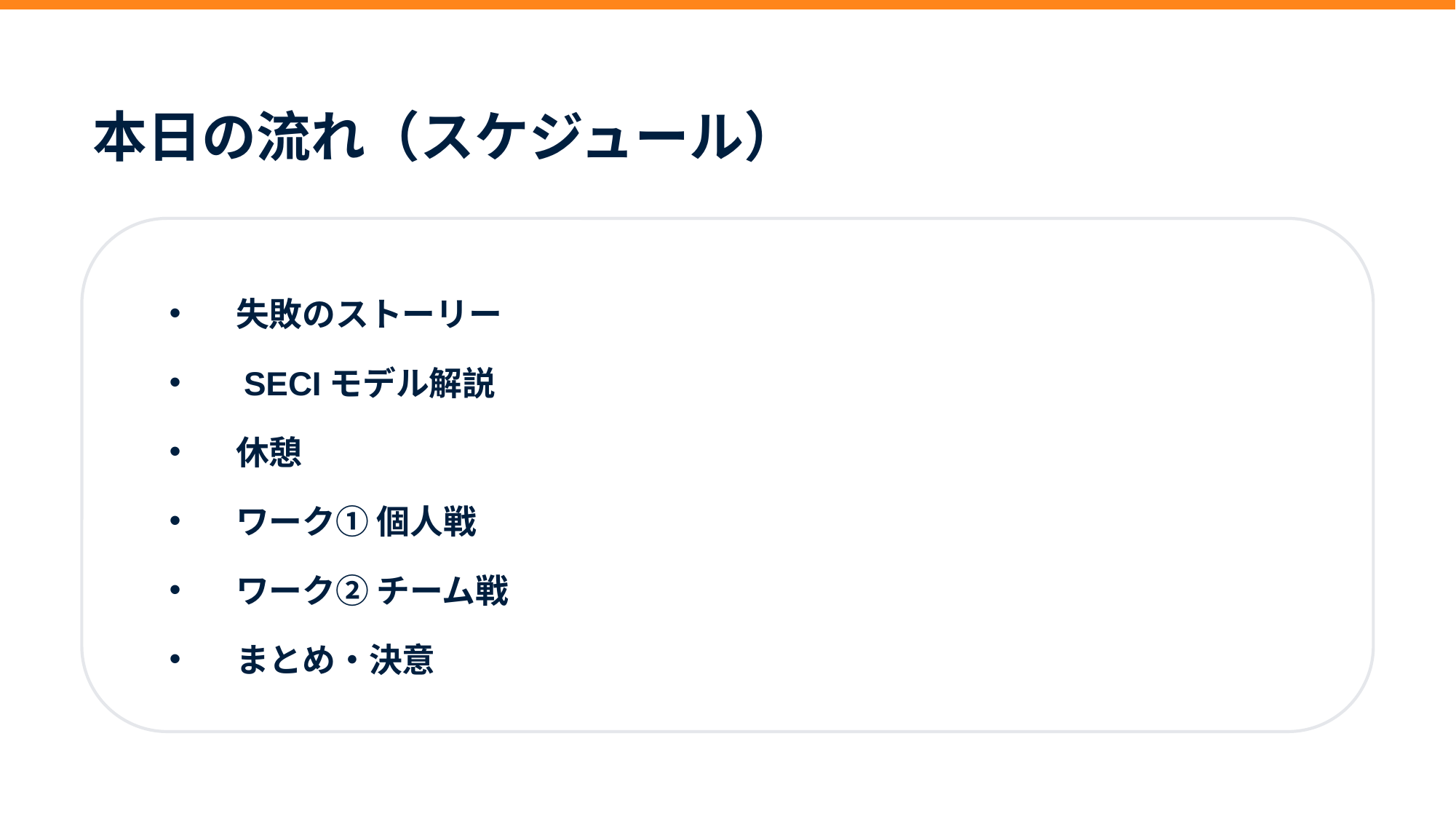

本日の流れ（スケジュール）

　失敗のストーリー
　SECIモデル解説
　休憩
　ワーク① 個人戦
　ワーク② チーム戦
　まとめ・決意